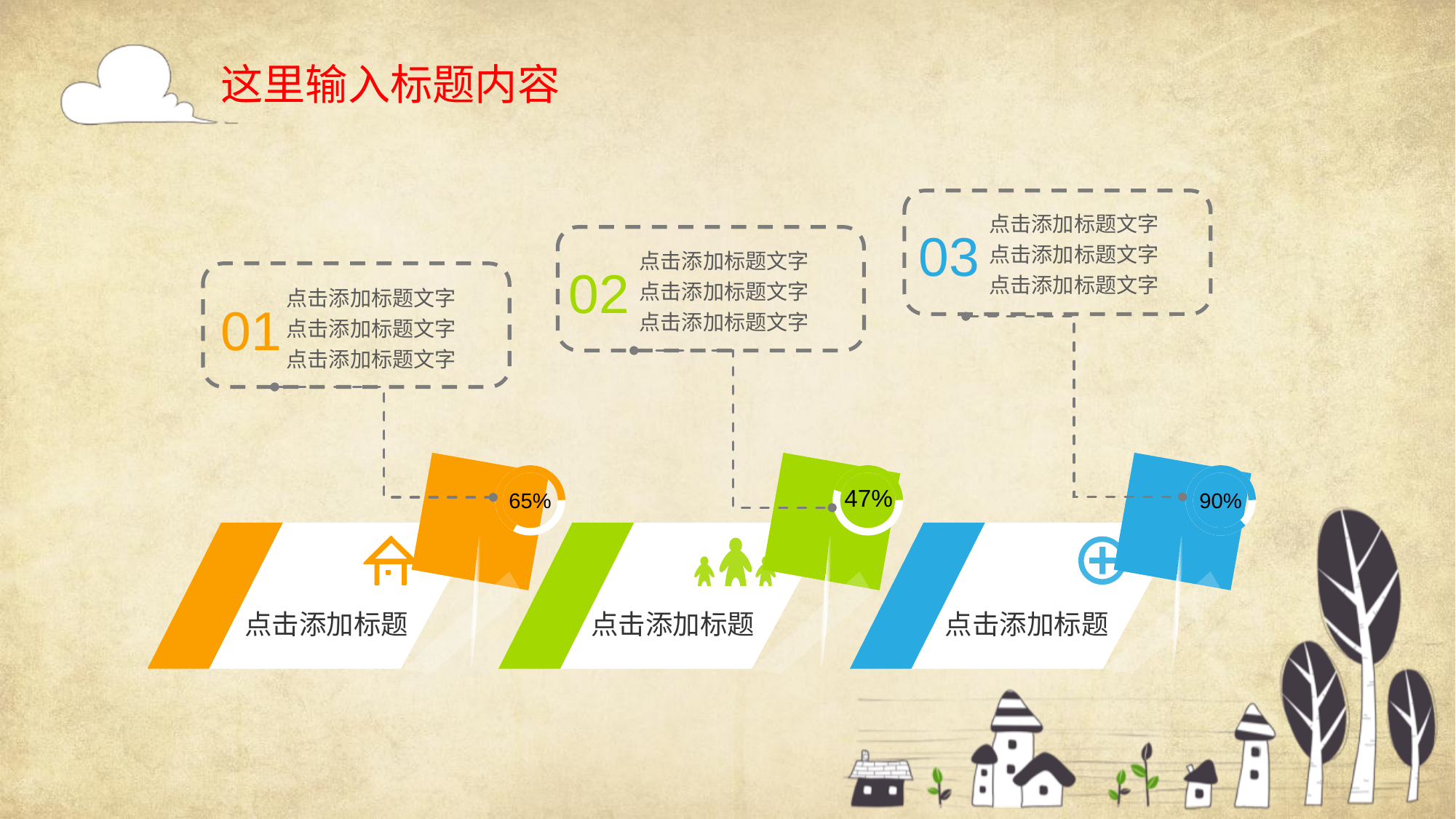

这里输入标题内容

点击添加标题文字
点击添加标题文字
点击添加标题文字
03

点击添加标题文字
点击添加标题文字
点击添加标题文字
02

点击添加标题文字
点击添加标题文字
点击添加标题文字
01

65%

47%
90%

点击添加标题
点击添加标题
点击添加标题